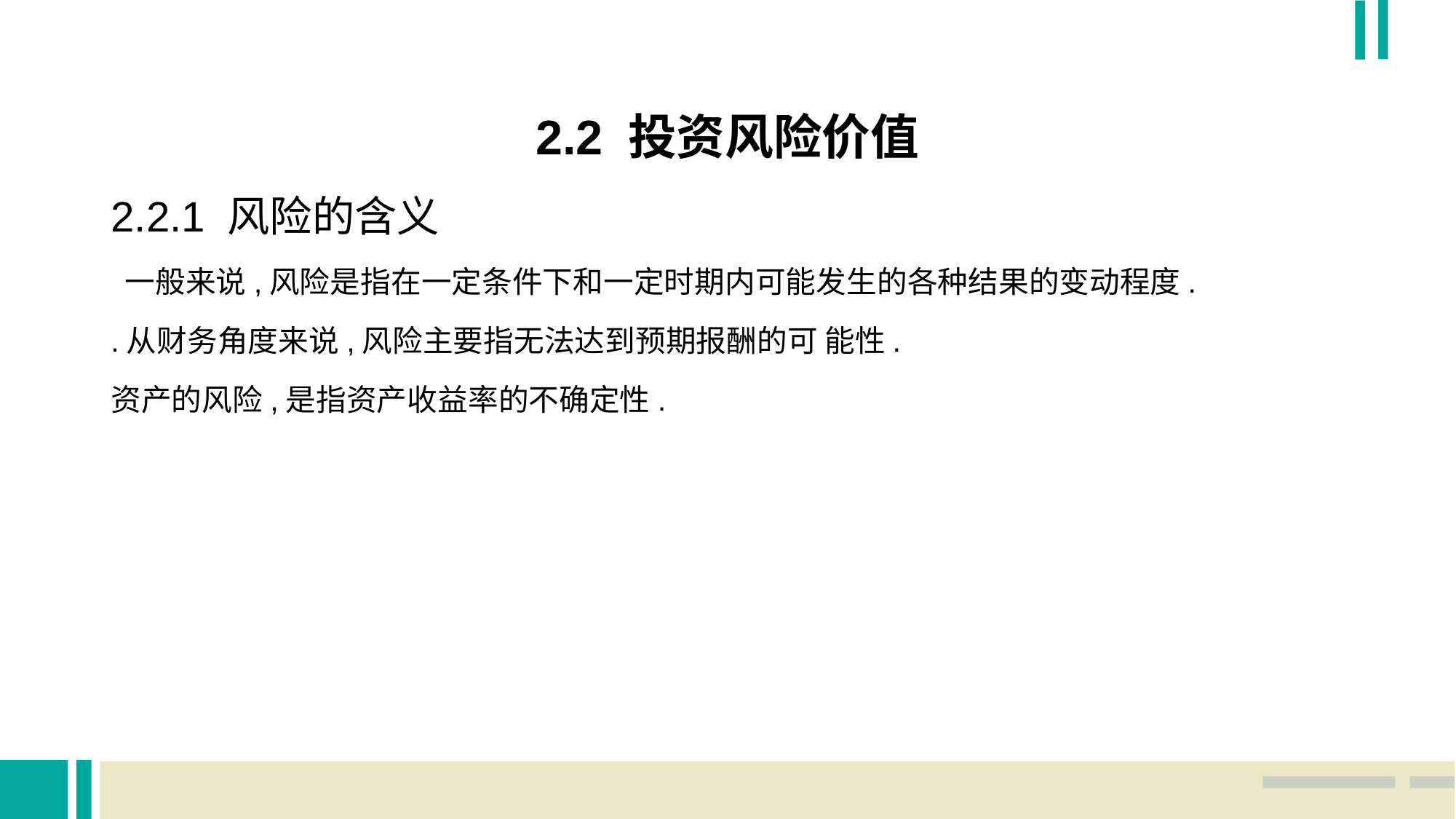

2.2 投资风险价值
2.2.1 风险的含义
 一般来说,风险是指在一定条件下和一定时期内可能发生的各种结果的变动程度.
.从财务角度来说,风险主要指无法达到预期报酬的可 能性.
资产的风险,是指资产收益率的不确定性.